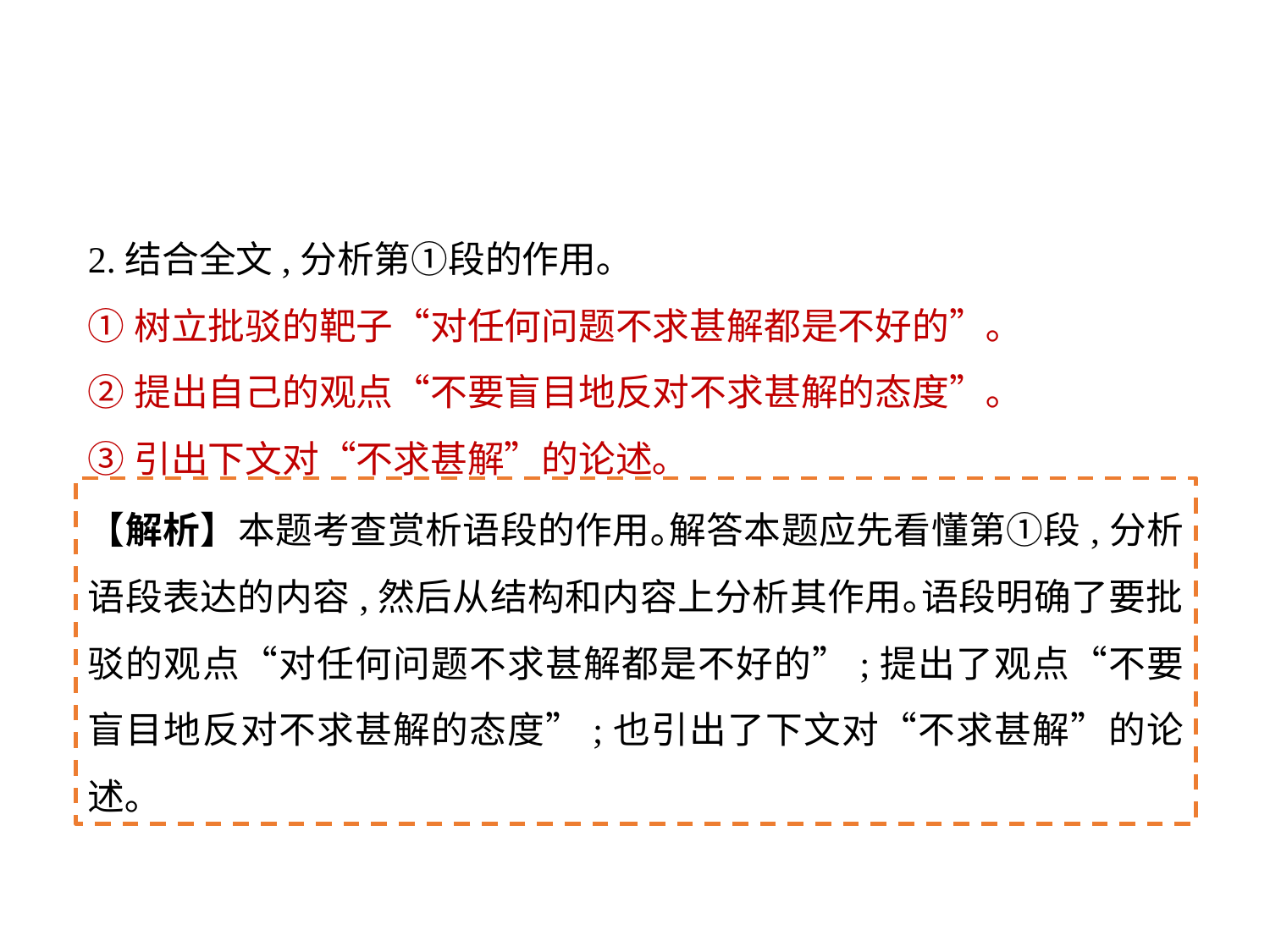

2.结合全文,分析第①段的作用｡
①树立批驳的靶子“对任何问题不求甚解都是不好的”｡
②提出自己的观点“不要盲目地反对不求甚解的态度”｡
③引出下文对“不求甚解”的论述｡
【解析】本题考查赏析语段的作用｡解答本题应先看懂第①段,分析语段表达的内容,然后从结构和内容上分析其作用｡语段明确了要批驳的观点“对任何问题不求甚解都是不好的”;提出了观点“不要盲目地反对不求甚解的态度”;也引出了下文对“不求甚解”的论述｡